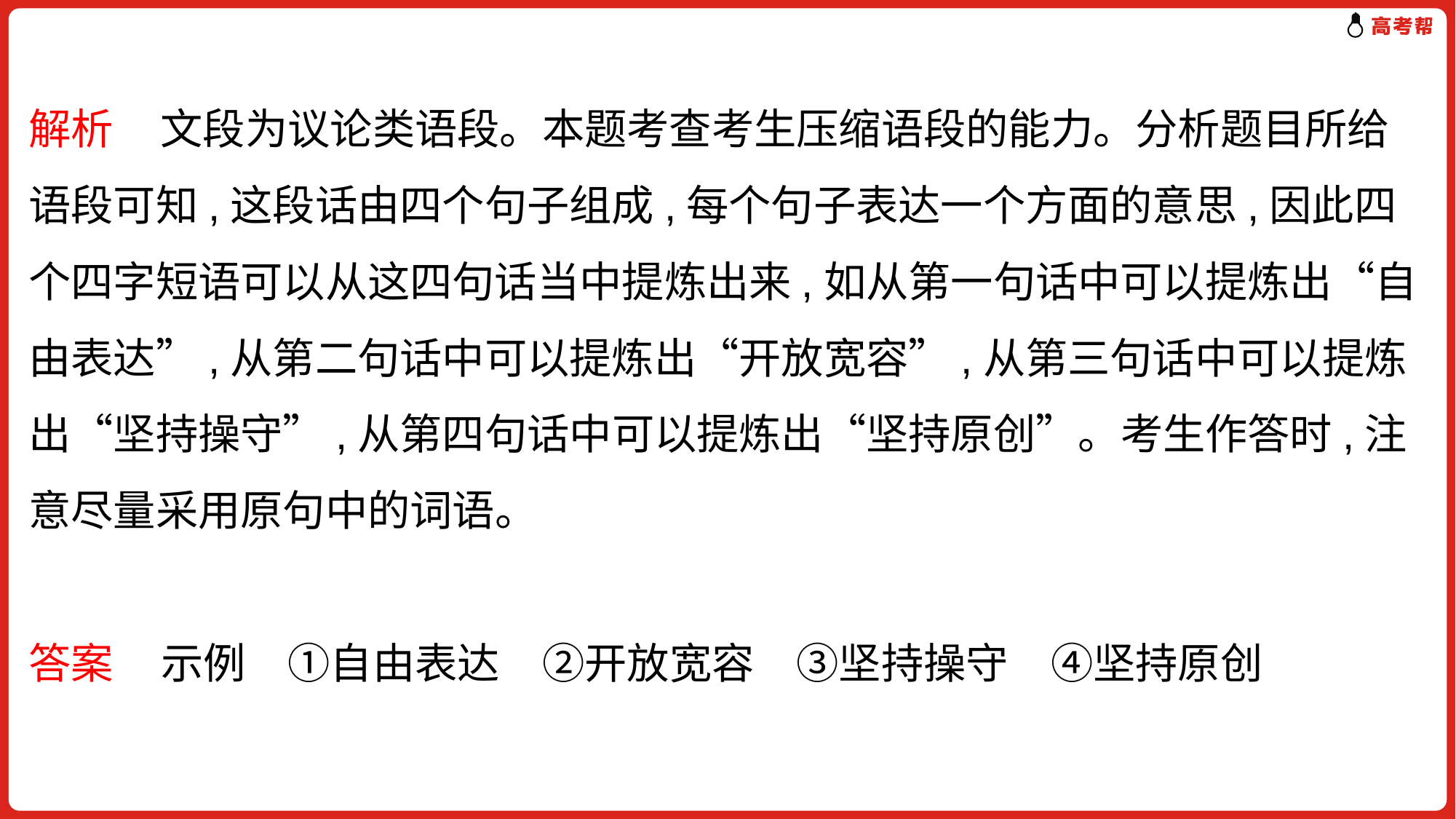

解析     文段为议论类语段。本题考查考生压缩语段的能力。分析题目所给语段可知,这段话由四个句子组成,每个句子表达一个方面的意思,因此四个四字短语可以从这四句话当中提炼出来,如从第一句话中可以提炼出“自由表达”,从第二句话中可以提炼出“开放宽容”,从第三句话中可以提炼出“坚持操守”,从第四句话中可以提炼出“坚持原创”。考生作答时,注意尽量采用原句中的词语。

答案     示例　①自由表达　②开放宽容　③坚持操守　④坚持原创